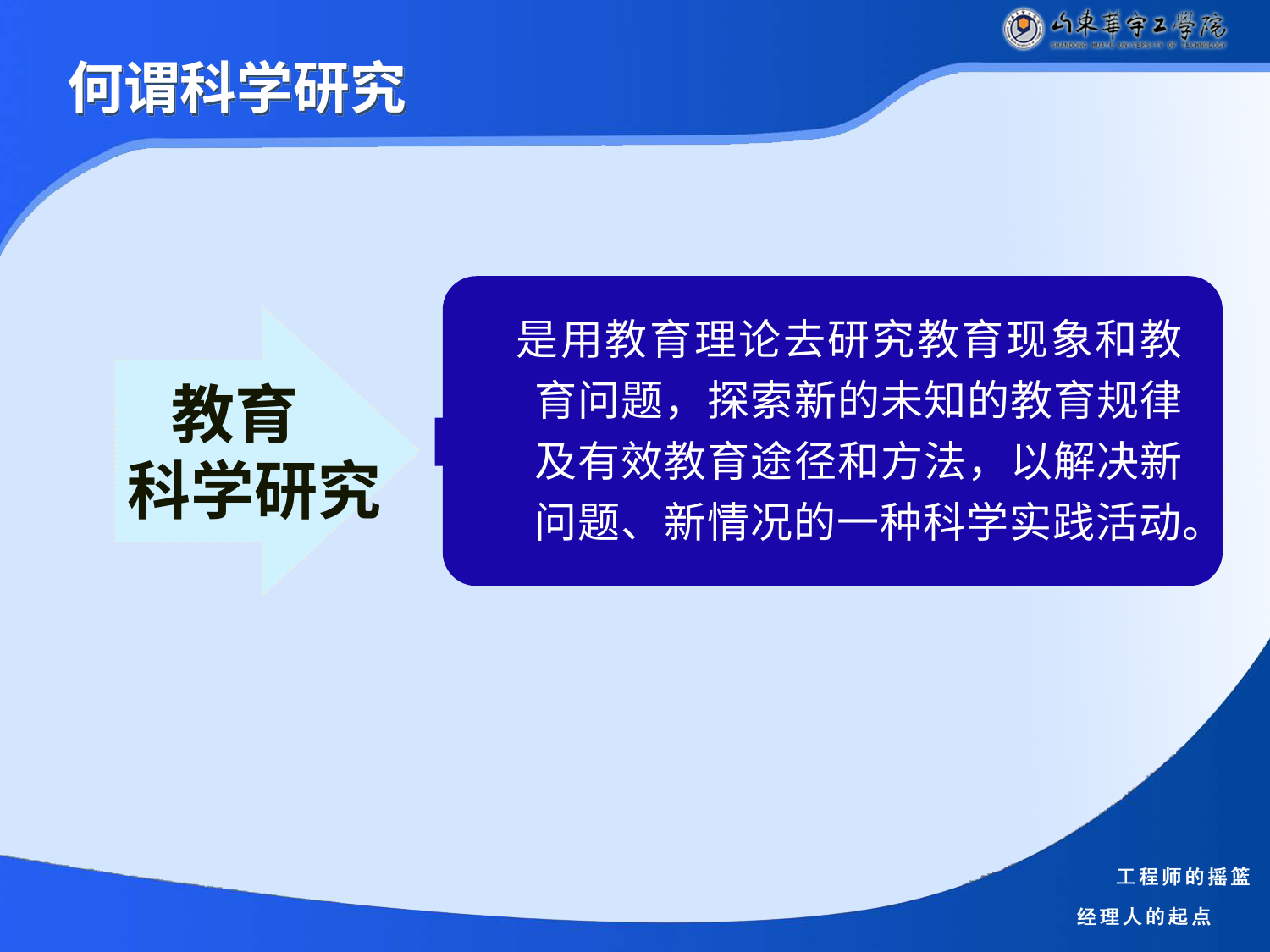

何谓科学研究

  是用教育理论去研究教育现象和教育问题，探索新的未知的教育规律及有效教育途径和方法，以解决新问题、新情况的一种科学实践活动。
  教育
科学研究